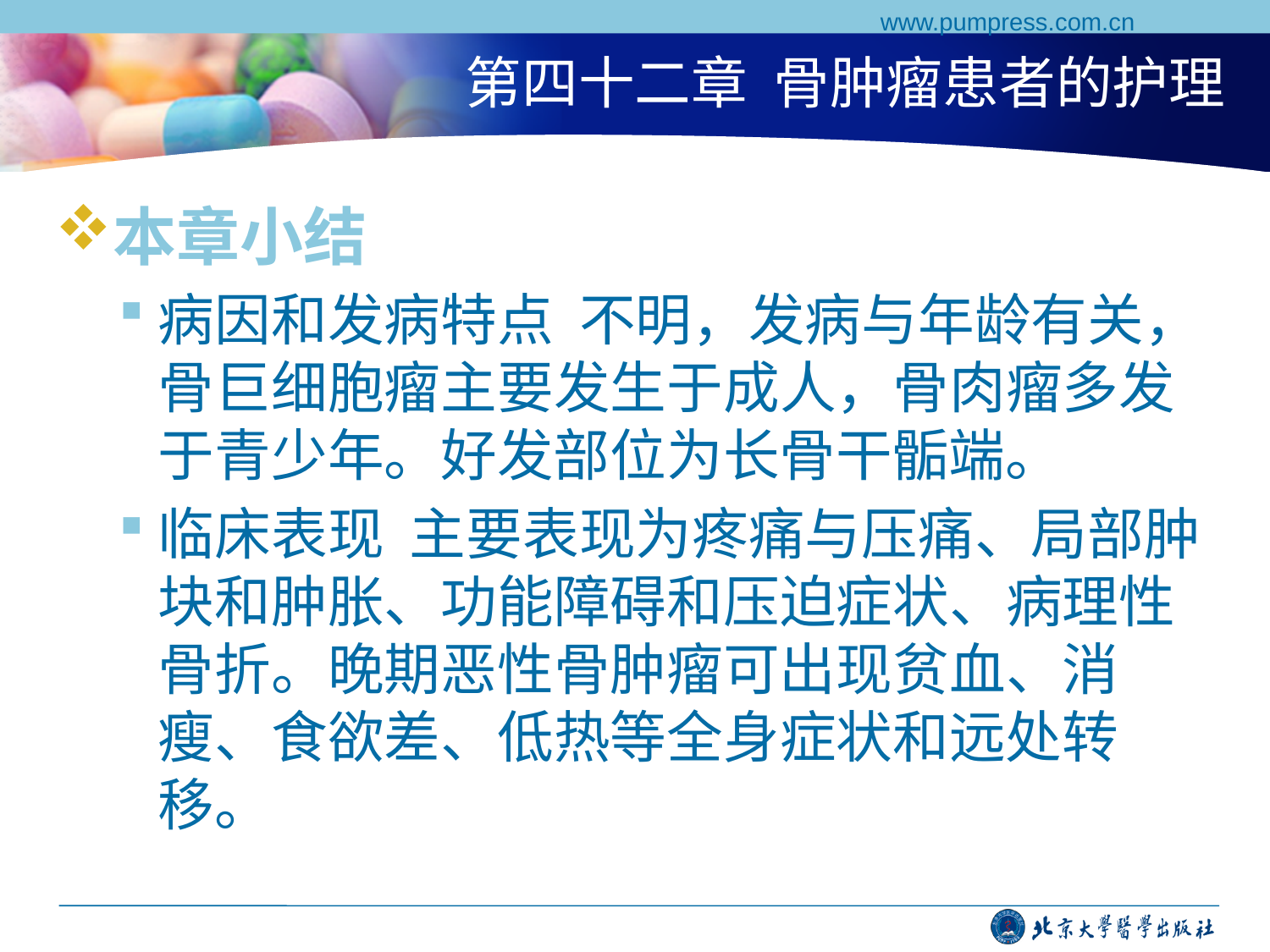

www.pumpress.com.cn
# 第四十二章  骨肿瘤患者的护理
本章小结
病因和发病特点  不明，发病与年龄有关，骨巨细胞瘤主要发生于成人，骨肉瘤多发于青少年。好发部位为长骨干骺端。
临床表现  主要表现为疼痛与压痛、局部肿块和肿胀、功能障碍和压迫症状、病理性骨折。晚期恶性骨肿瘤可出现贫血、消瘦、食欲差、低热等全身症状和远处转移。